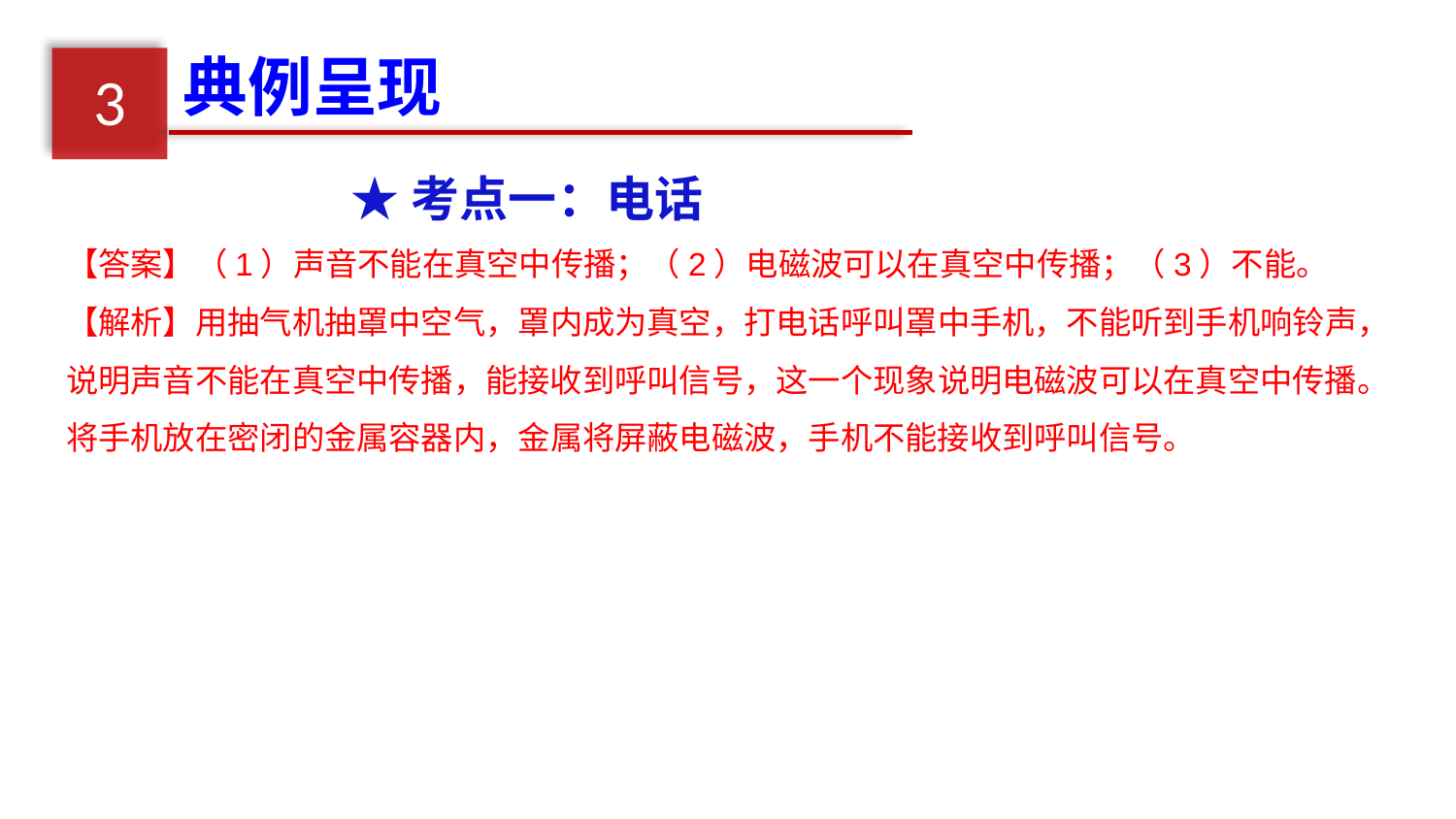

典例呈现

3
★考点一：电话
【答案】（1）声音不能在真空中传播；（2）电磁波可以在真空中传播；（3）不能。
【解析】用抽气机抽罩中空气，罩内成为真空，打电话呼叫罩中手机，不能听到手机响铃声，说明声音不能在真空中传播，能接收到呼叫信号，这一个现象说明电磁波可以在真空中传播。
将手机放在密闭的金属容器内，金属将屏蔽电磁波，手机不能接收到呼叫信号。